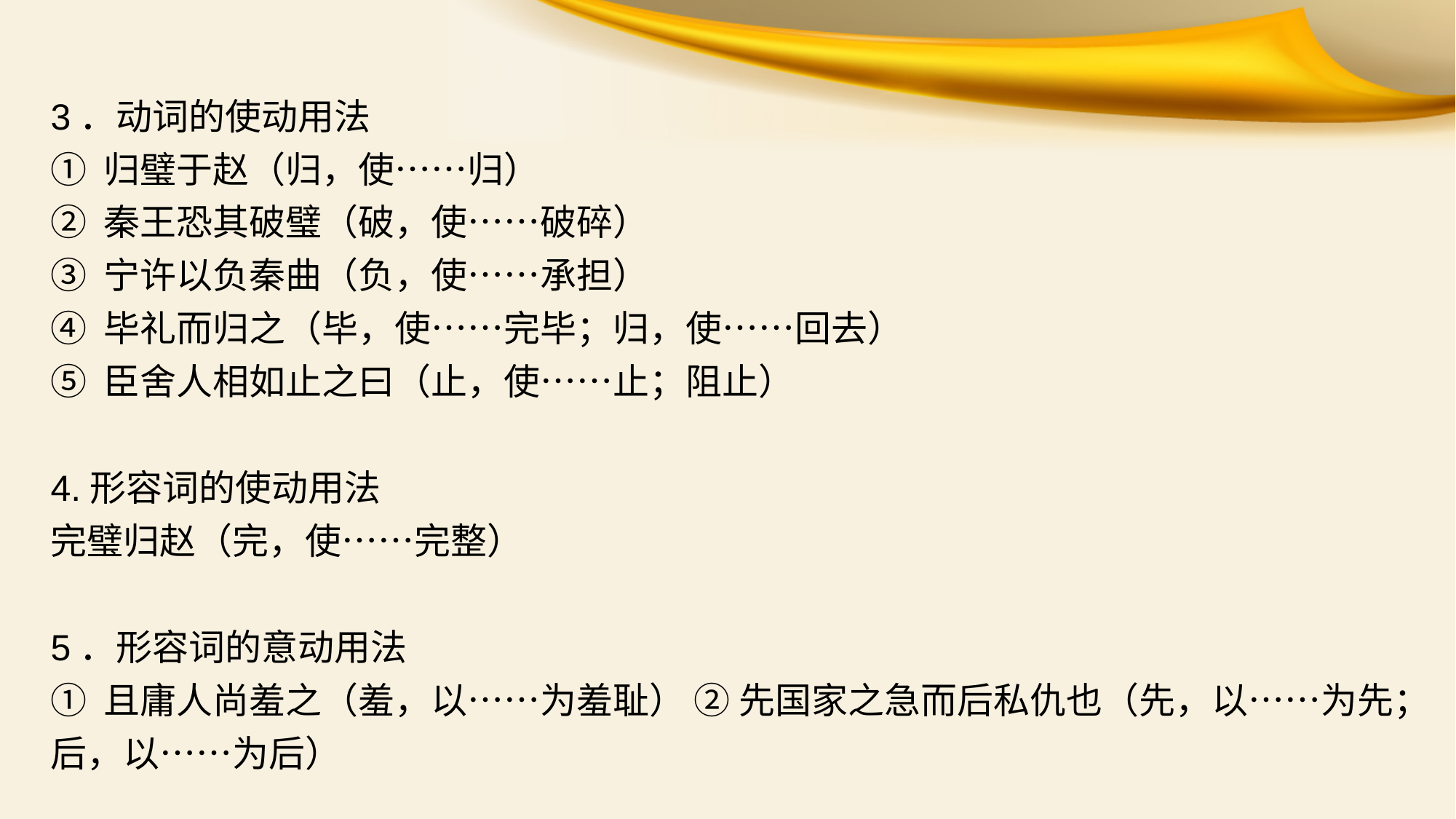

3．动词的使动用法
① 归璧于赵（归，使……归）
② 秦王恐其破璧（破，使……破碎）
③ 宁许以负秦曲（负，使……承担）
④ 毕礼而归之（毕，使……完毕；归，使……回去）
⑤ 臣舍人相如止之曰（止，使……止；阻止）

4.形容词的使动用法
完璧归赵（完，使……完整）

5．形容词的意动用法
① 且庸人尚羞之（羞，以……为羞耻） ② 先国家之急而后私仇也（先，以……为先；后，以……为后）